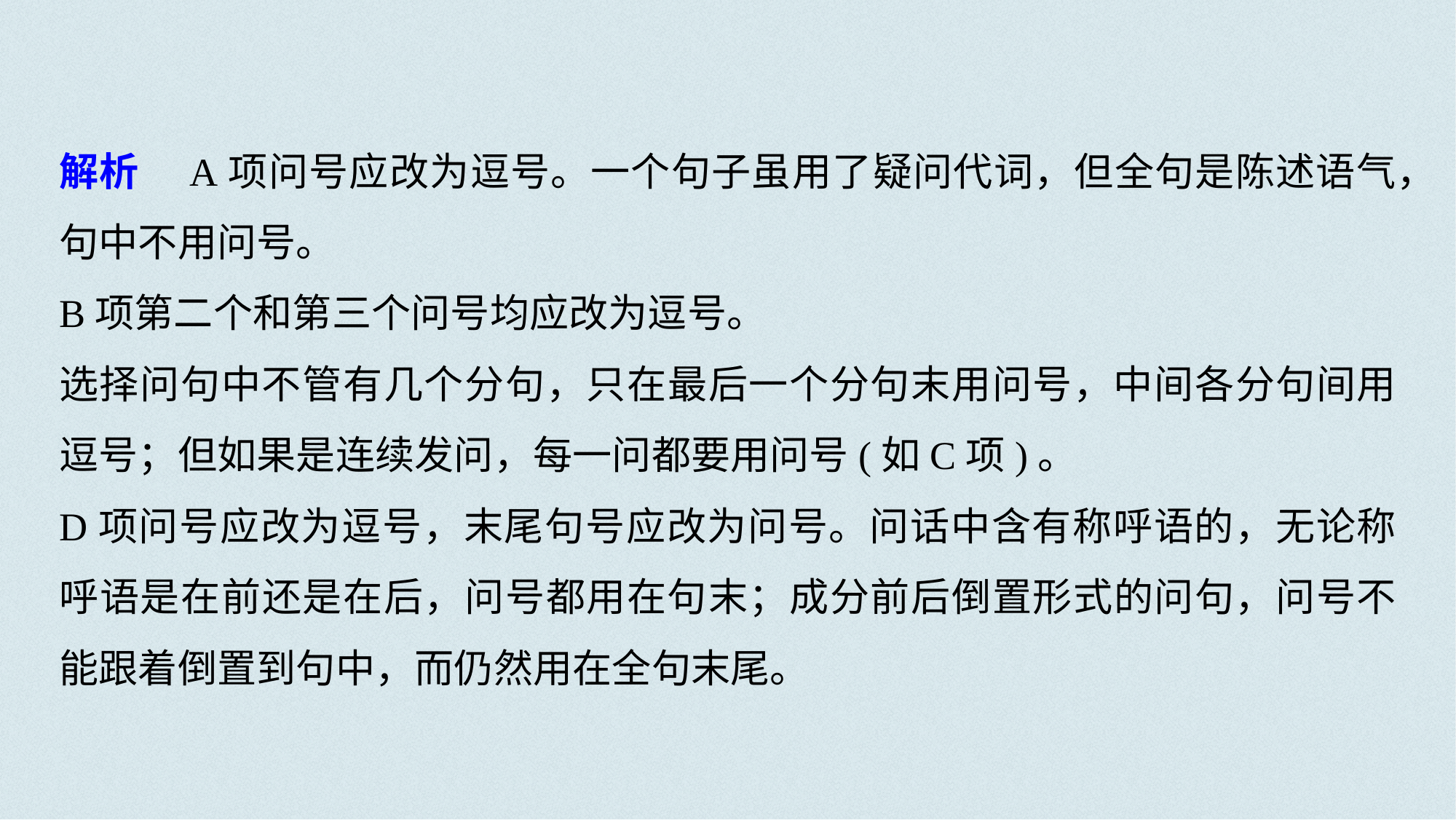

解析　A项问号应改为逗号。一个句子虽用了疑问代词，但全句是陈述语气，句中不用问号。
B项第二个和第三个问号均应改为逗号。
选择问句中不管有几个分句，只在最后一个分句末用问号，中间各分句间用逗号；但如果是连续发问，每一问都要用问号(如C项)。
D项问号应改为逗号，末尾句号应改为问号。问话中含有称呼语的，无论称呼语是在前还是在后，问号都用在句末；成分前后倒置形式的问句，问号不能跟着倒置到句中，而仍然用在全句末尾。